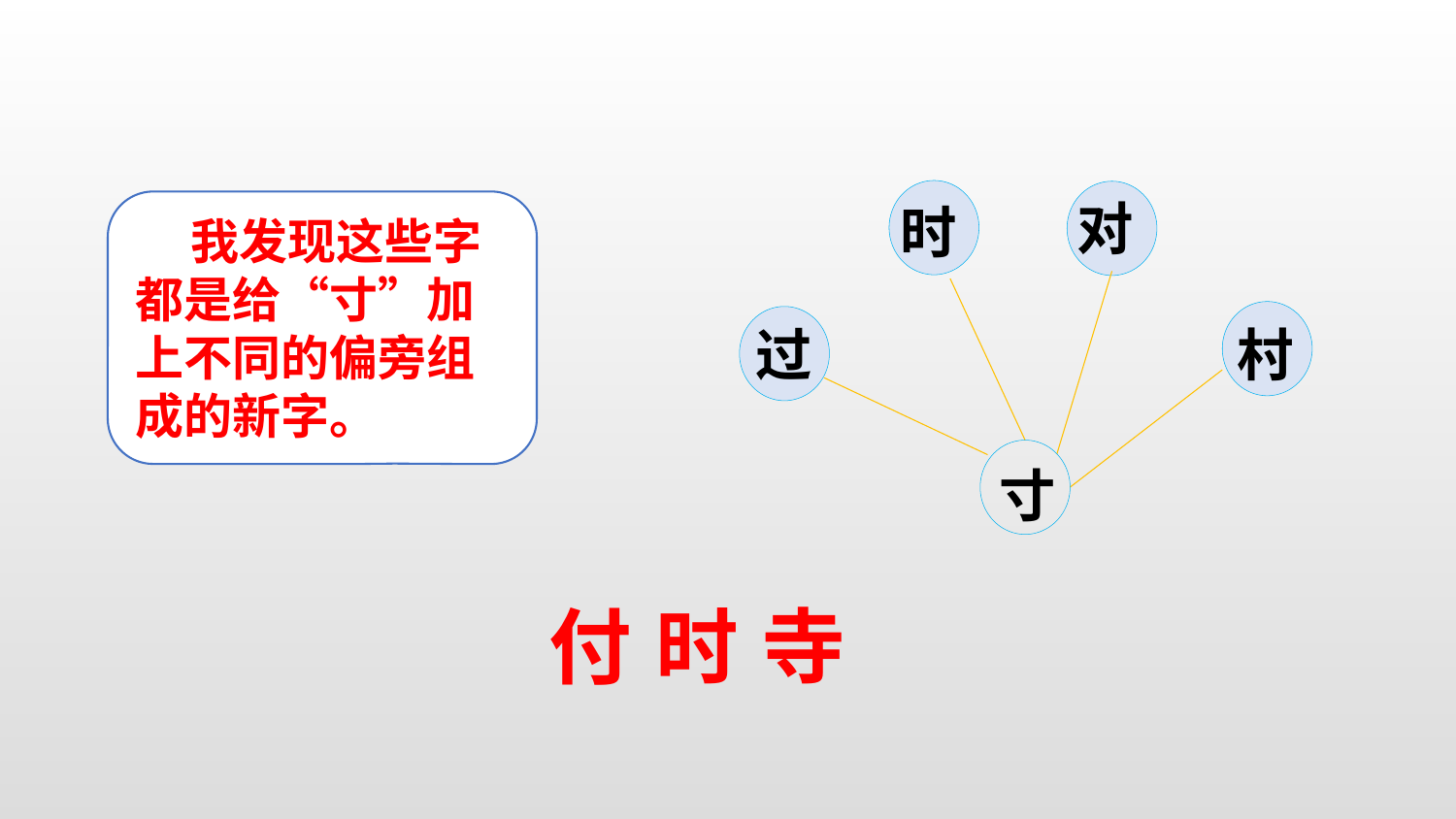

对
    我发现这些字都是给“寸”加上不同的偏旁组成的新字。
时

过
村

寸
寺
付
时